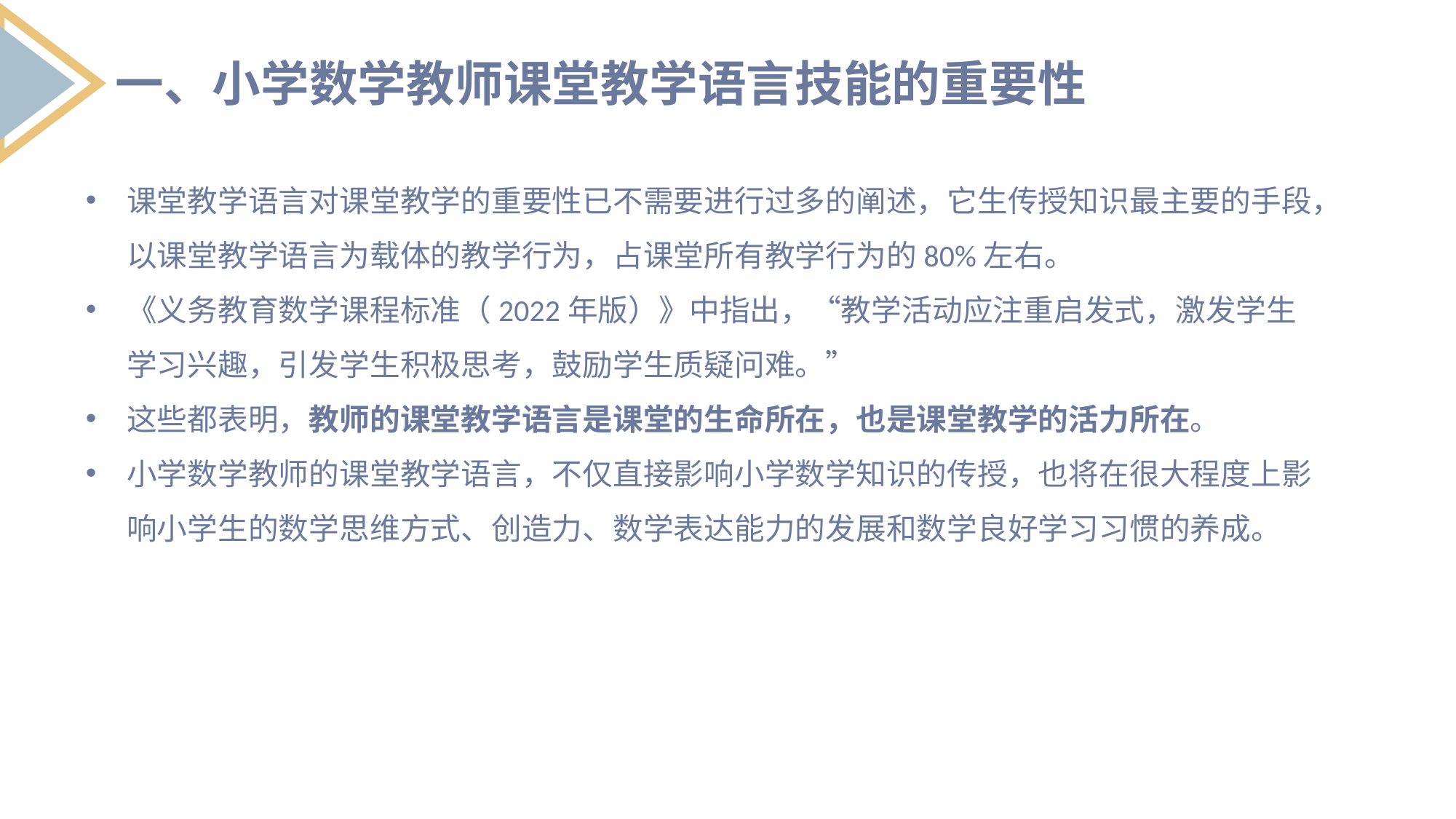

一、小学数学教师课堂教学语言技能的重要性

课堂教学语言对课堂教学的重要性已不需要进行过多的阐述，它生传授知识最主要的手段，以课堂教学语言为载体的教学行为，占课堂所有教学行为的80%左右。
《义务教育数学课程标准（2022年版）》中指出，“教学活动应注重启发式，激发学生学习兴趣，引发学生积极思考，鼓励学生质疑问难。”
这些都表明，教师的课堂教学语言是课堂的生命所在，也是课堂教学的活力所在。
小学数学教师的课堂教学语言，不仅直接影响小学数学知识的传授，也将在很大程度上影响小学生的数学思维方式、创造力、数学表达能力的发展和数学良好学习习惯的养成。